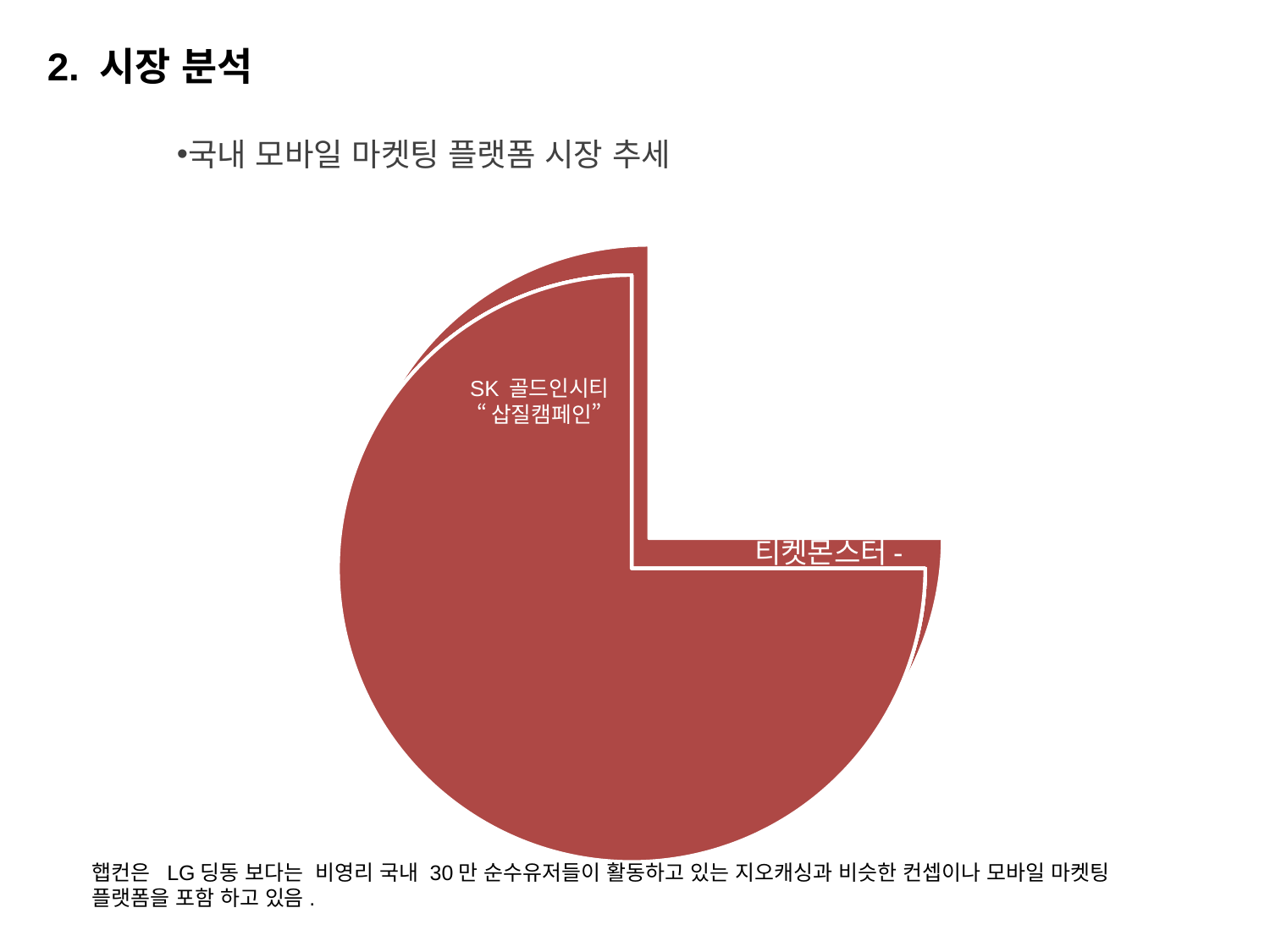

2. 시장 분석
국내 모바일 마켓팅 플랫폼 시장 추세
LG딩동
티켓몬스터-
티몬나우
씨온-플러스샵
퓨쳐스트림네트웍스-카울리
 NHN+KT합작
SK 골드인시티
“삽질캠페인”
햅컨은  LG딩동 보다는  비영리 국내 30만 순수유저들이 활동하고 있는 지오캐싱과 비슷한 컨셉이나 모바일 마켓팅
플랫폼을 포함 하고 있음.